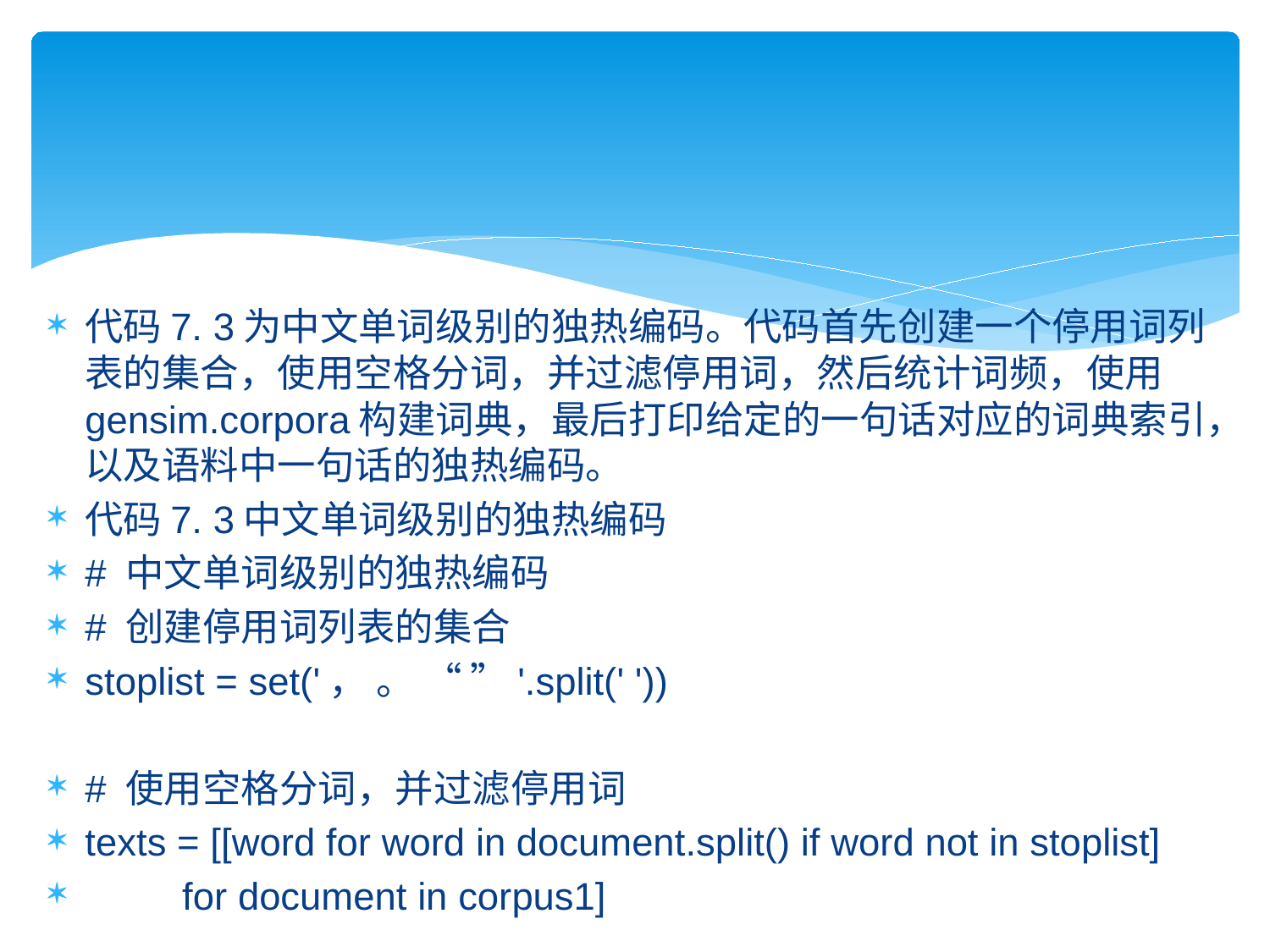

代码7. 3为中文单词级别的独热编码。代码首先创建一个停用词列表的集合，使用空格分词，并过滤停用词，然后统计词频，使用gensim.corpora构建词典，最后打印给定的一句话对应的词典索引，以及语料中一句话的独热编码。
代码7. 3中文单词级别的独热编码
# 中文单词级别的独热编码
# 创建停用词列表的集合
stoplist = set('， 。 “ ”'.split(' '))

# 使用空格分词，并过滤停用词
texts = [[word for word in document.split() if word not in stoplist]
         for document in corpus1]